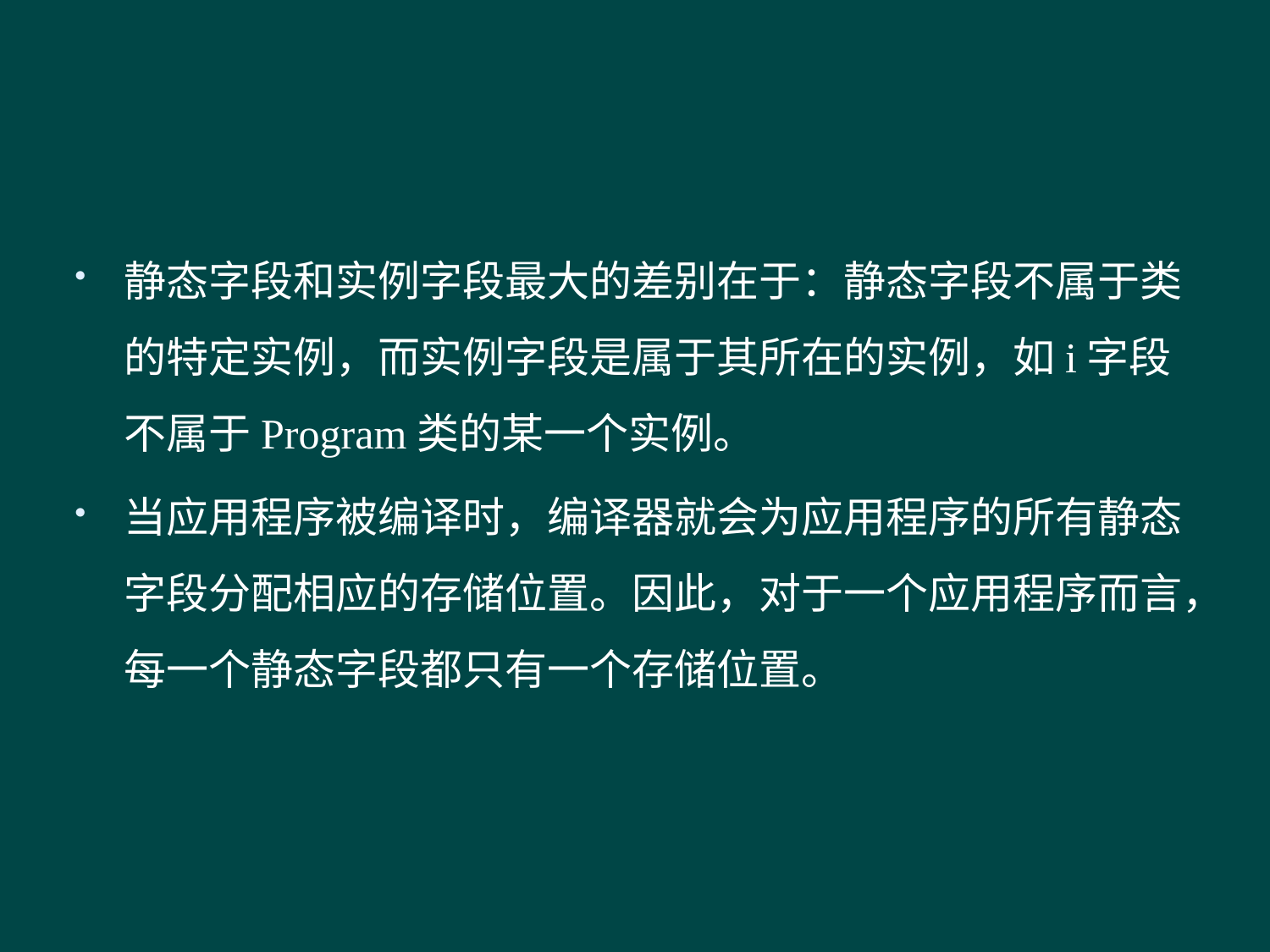

#
静态字段和实例字段最大的差别在于：静态字段不属于类的特定实例，而实例字段是属于其所在的实例，如i字段不属于Program类的某一个实例。
当应用程序被编译时，编译器就会为应用程序的所有静态字段分配相应的存储位置。因此，对于一个应用程序而言，每一个静态字段都只有一个存储位置。